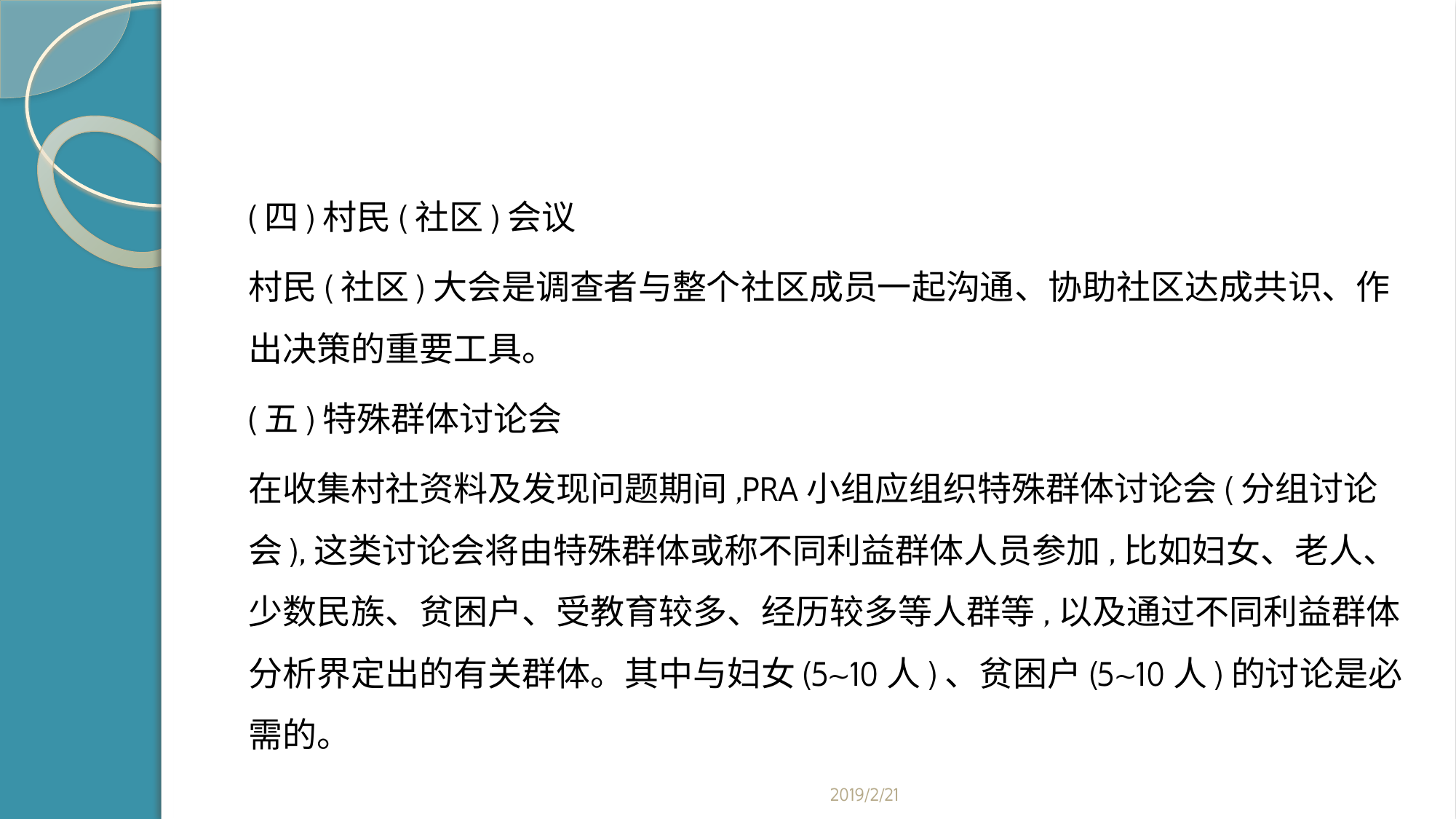

#
(四)村民(社区)会议
村民(社区)大会是调查者与整个社区成员一起沟通、协助社区达成共识、作出决策的重要工具。
(五)特殊群体讨论会
在收集村社资料及发现问题期间,PRA小组应组织特殊群体讨论会(分组讨论会),这类讨论会将由特殊群体或称不同利益群体人员参加,比如妇女、老人、少数民族、贫困户、受教育较多、经历较多等人群等,以及通过不同利益群体分析界定出的有关群体。其中与妇女(5~10人)、贫困户(5~10人)的讨论是必需的。

2019/2/21